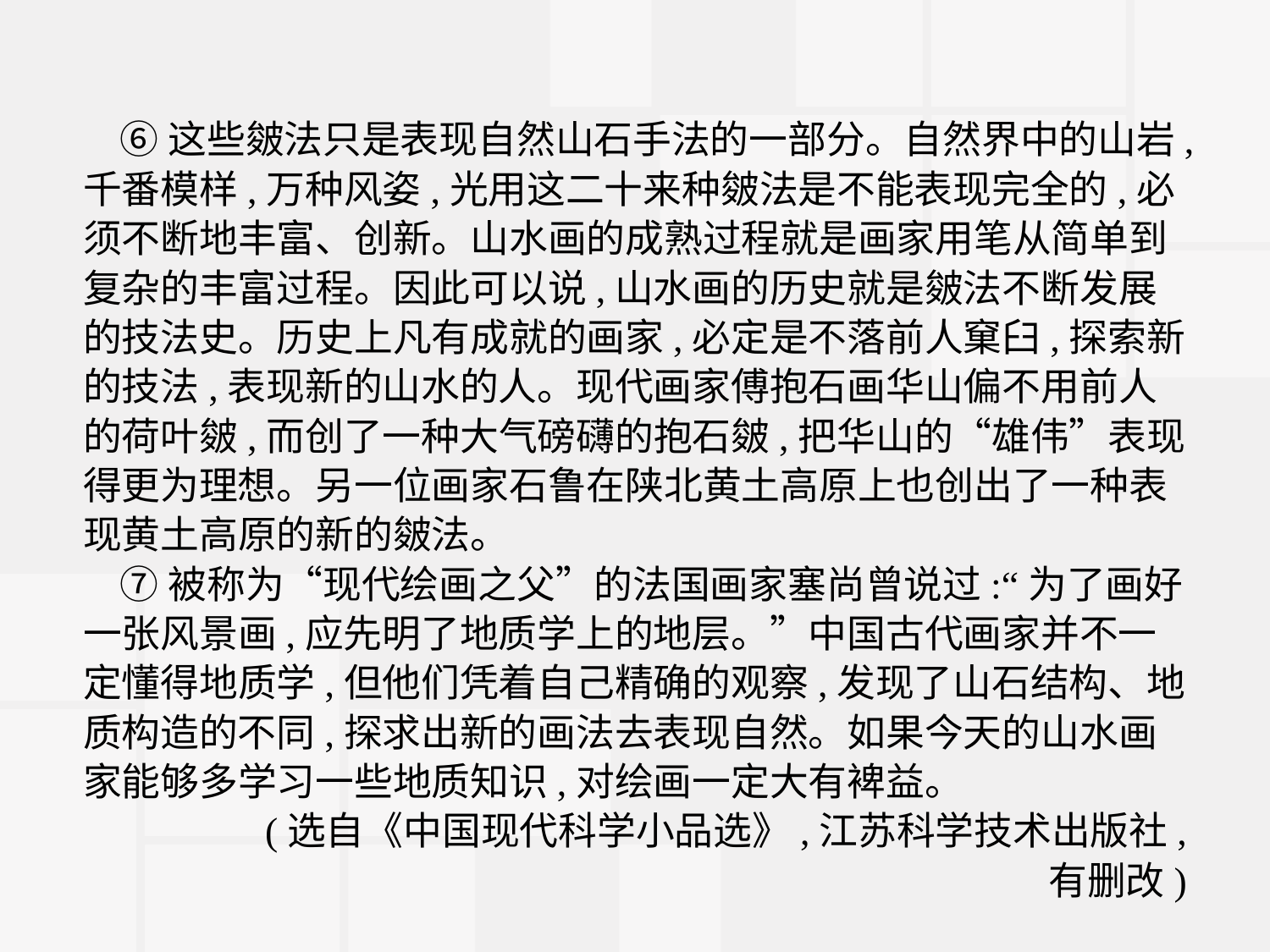

⑥这些皴法只是表现自然山石手法的一部分。自然界中的山岩,千番模样,万种风姿,光用这二十来种皴法是不能表现完全的,必须不断地丰富、创新。山水画的成熟过程就是画家用笔从简单到复杂的丰富过程。因此可以说,山水画的历史就是皴法不断发展的技法史。历史上凡有成就的画家,必定是不落前人窠臼,探索新的技法,表现新的山水的人。现代画家傅抱石画华山偏不用前人的荷叶皴,而创了一种大气磅礴的抱石皴,把华山的“雄伟”表现得更为理想。另一位画家石鲁在陕北黄土高原上也创出了一种表现黄土高原的新的皴法。
⑦被称为“现代绘画之父”的法国画家塞尚曾说过:“为了画好一张风景画,应先明了地质学上的地层。”中国古代画家并不一定懂得地质学,但他们凭着自己精确的观察,发现了山石结构、地质构造的不同,探求出新的画法去表现自然。如果今天的山水画家能够多学习一些地质知识,对绘画一定大有裨益。
(选自《中国现代科学小品选》,江苏科学技术出版社,
有删改)